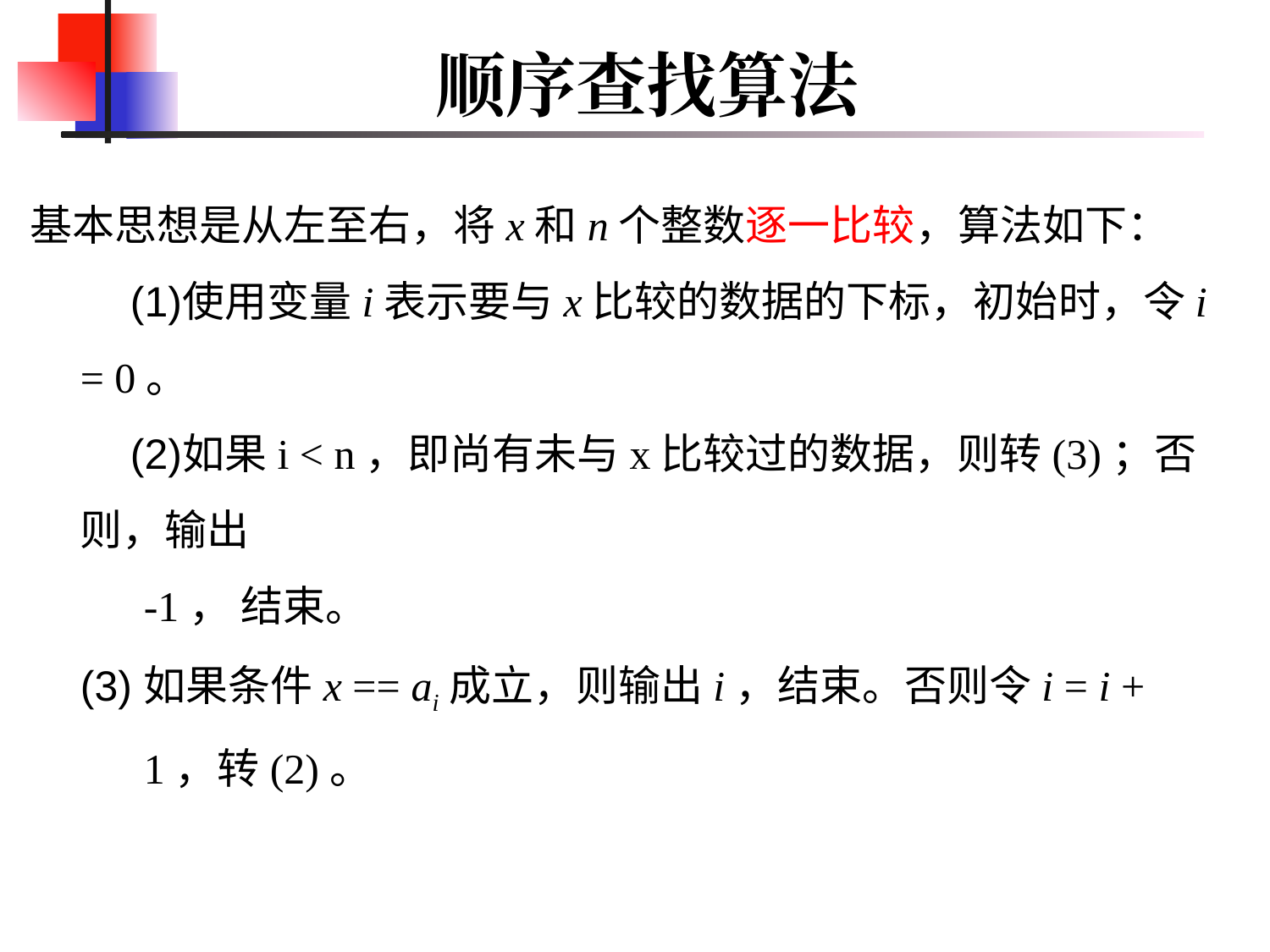

# 顺序查找算法
基本思想是从左至右，将x和n个整数逐一比较，算法如下：
使用变量i表示要与x比较的数据的下标，初始时，令i = 0。
如果i < n，即尚有未与x比较过的数据，则转(3)；否则，输出
      -1， 结束。
如果条件x == ai成立，则输出i，结束。否则令i = i + 1，转(2)。